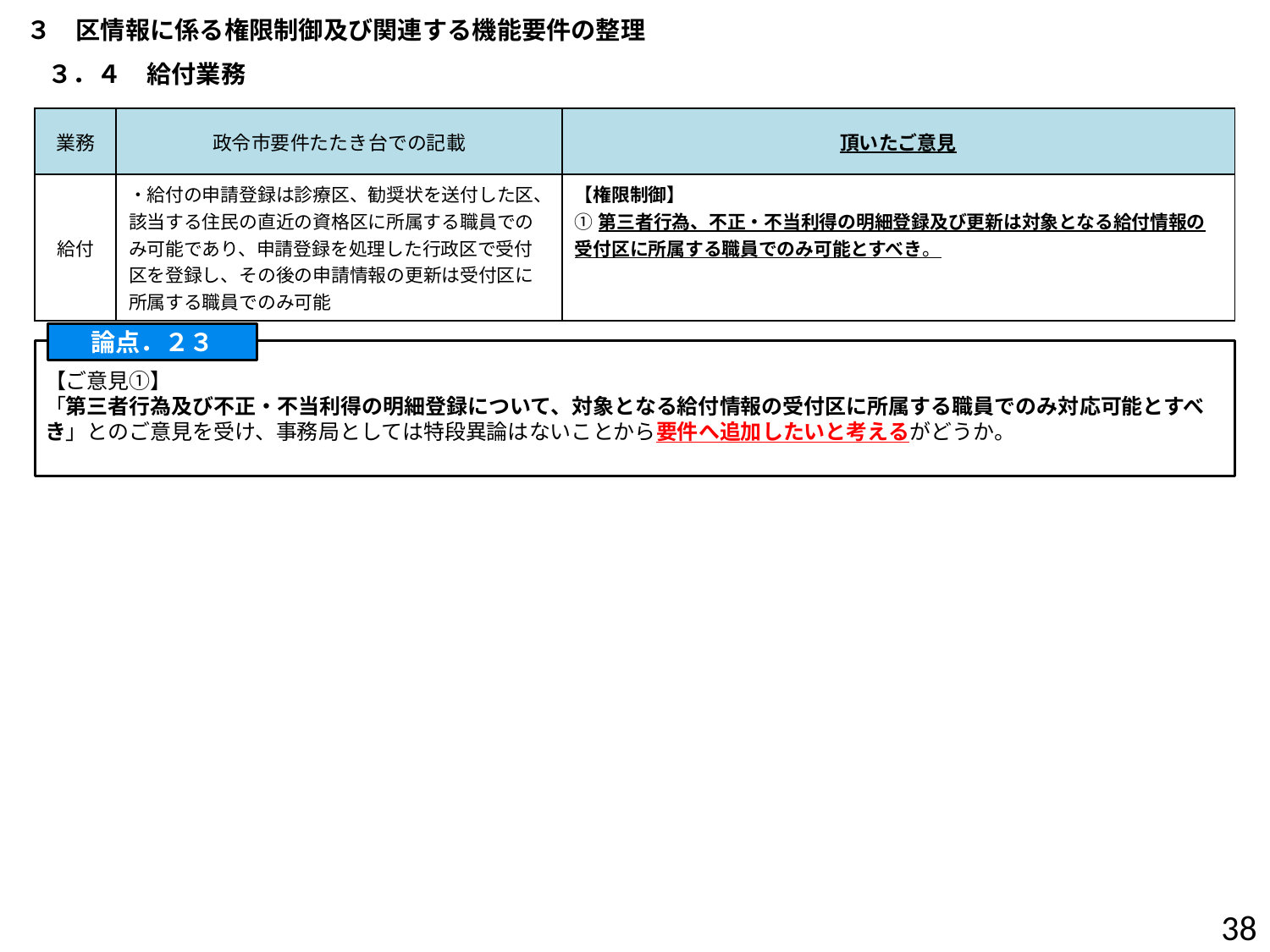

３　区情報に係る権限制御及び関連する機能要件の整理
３．４　給付業務
| 業務 | 政令市要件たたき台での記載 | 頂いたご意見 |
| --- | --- | --- |
| 給付 | ・給付の申請登録は診療区、勧奨状を送付した区、該当する住民の直近の資格区に所属する職員でのみ可能であり、申請登録を処理した行政区で受付区を登録し、その後の申請情報の更新は受付区に所属する職員でのみ可能 | 【権限制御】 ①第三者行為、不正・不当利得の明細登録及び更新は対象となる給付情報の受付区に所属する職員でのみ可能とすべき。 |
論点．２３

【ご意見①】
「第三者行為及び不正・不当利得の明細登録について、対象となる給付情報の受付区に所属する職員でのみ対応可能とすべき」とのご意見を受け、事務局としては特段異論はないことから要件へ追加したいと考えるがどうか。
38